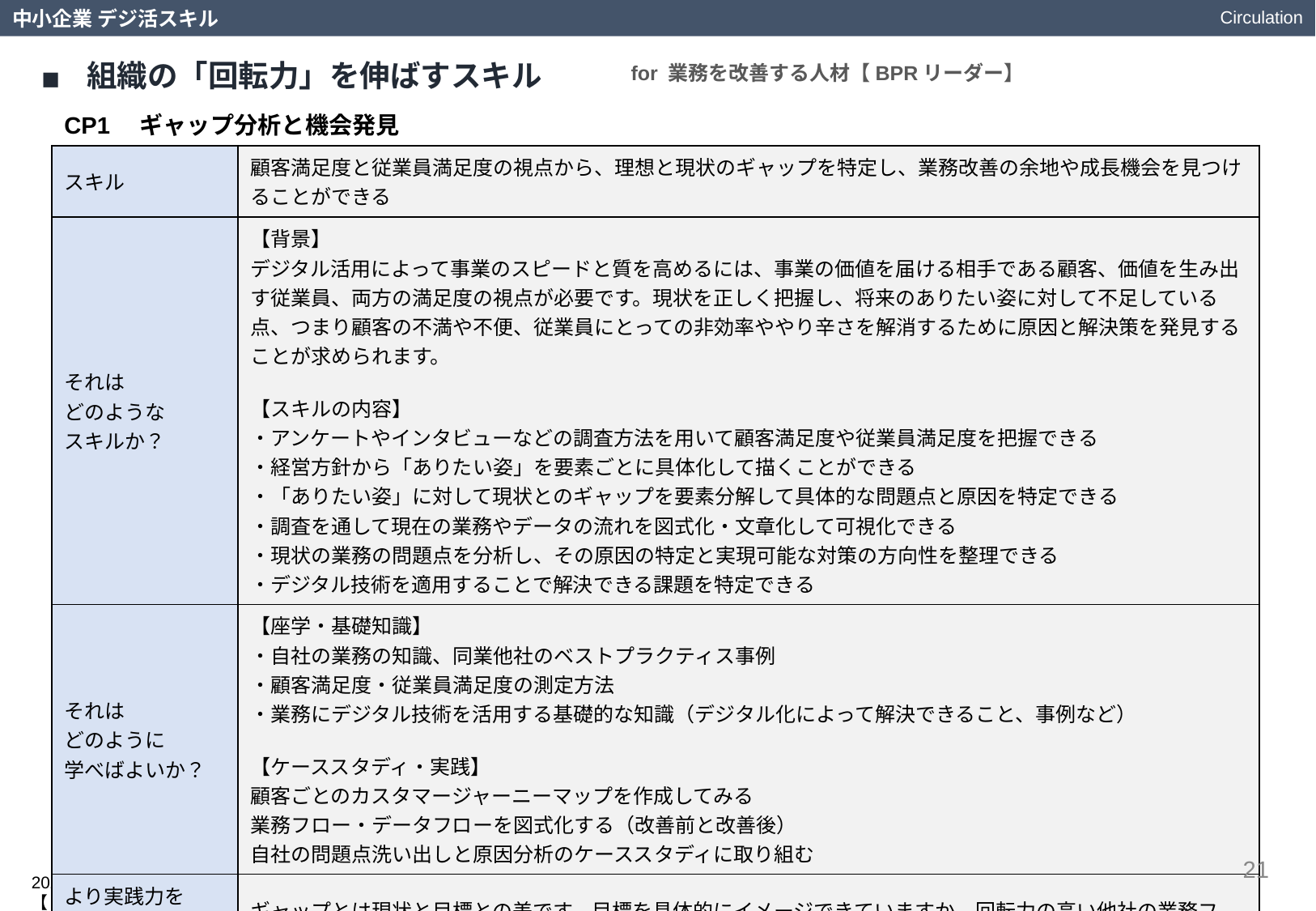

Circulation
中小企業 デジ活スキル
組織の「回転力」を伸ばすスキル
for 業務を改善する人材【BPRリーダー】
CP1　ギャップ分析と機会発見
| スキル | 顧客満足度と従業員満足度の視点から、理想と現状のギャップを特定し、業務改善の余地や成長機会を見つけることができる |
| --- | --- |
| それは どのような スキルか？ | 【背景】 デジタル活用によって事業のスピードと質を高めるには、事業の価値を届ける相手である顧客、価値を生み出す従業員、両方の満足度の視点が必要です。現状を正しく把握し、将来のありたい姿に対して不足している点、つまり顧客の不満や不便、従業員にとっての非効率ややり辛さを解消するために原因と解決策を発見することが求められます。 【スキルの内容】 ・アンケートやインタビューなどの調査方法を用いて顧客満足度や従業員満足度を把握できる ・経営方針から「ありたい姿」を要素ごとに具体化して描くことができる ・「ありたい姿」に対して現状とのギャップを要素分解して具体的な問題点と原因を特定できる ・調査を通して現在の業務やデータの流れを図式化・文章化して可視化できる ・現状の業務の問題点を分析し、その原因の特定と実現可能な対策の方向性を整理できる ・デジタル技術を適用することで解決できる課題を特定できる |
| それは どのように 学べばよいか？ | 【座学・基礎知識】 ・自社の業務の知識、同業他社のベストプラクティス事例 ・顧客満足度・従業員満足度の測定方法 ・業務にデジタル技術を活用する基礎的な知識（デジタル化によって解決できること、事例など） 【ケーススタディ・実践】 顧客ごとのカスタマージャーニーマップを作成してみる 業務フロー・データフローを図式化する（改善前と改善後） 自社の問題点洗い出しと原因分析のケーススタディに取り組む |
| より実践力を 高めるための 視点や考え方は？ | ギャップとは現状と目標との差です。目標を具体的にイメージできていますか。回転力の高い他社の業務フローやデータフローと比較し参考にすることができれば、目標とすべき水準がわかり、現状の課題や原因、改善のアイディアを見つけやすくなります。 |
21